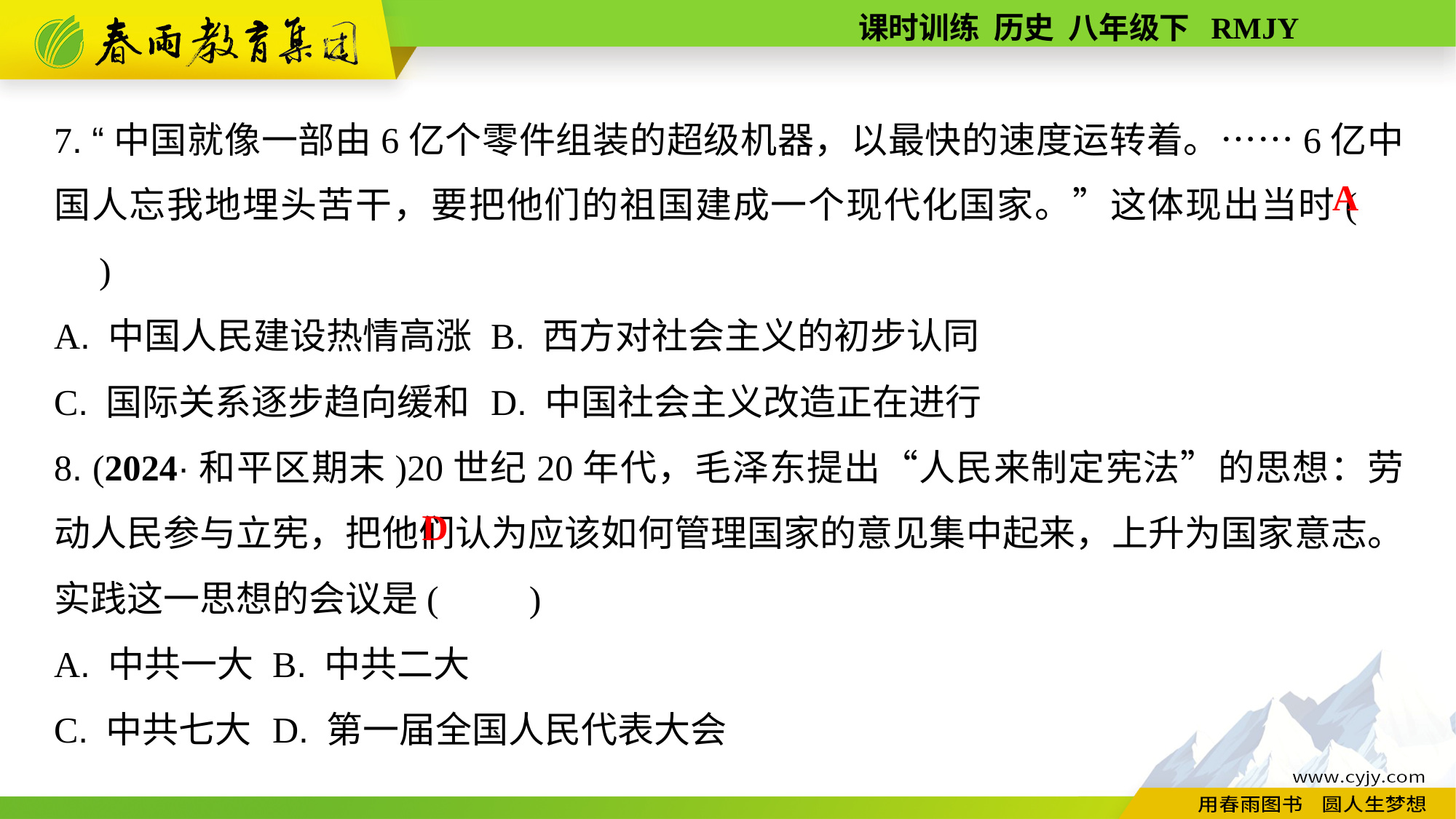

7. “中国就像一部由6亿个零件组装的超级机器，以最快的速度运转着。……6亿中国人忘我地埋头苦干，要把他们的祖国建成一个现代化国家。”这体现出当时(　　)
A. 中国人民建设热情高涨	B. 西方对社会主义的初步认同
C. 国际关系逐步趋向缓和	D. 中国社会主义改造正在进行
8. (2024·和平区期末)20世纪20年代，毛泽东提出“人民来制定宪法”的思想：劳动人民参与立宪，把他们认为应该如何管理国家的意见集中起来，上升为国家意志。实践这一思想的会议是(　　)
A. 中共一大	B. 中共二大
C. 中共七大	D. 第一届全国人民代表大会
A
D